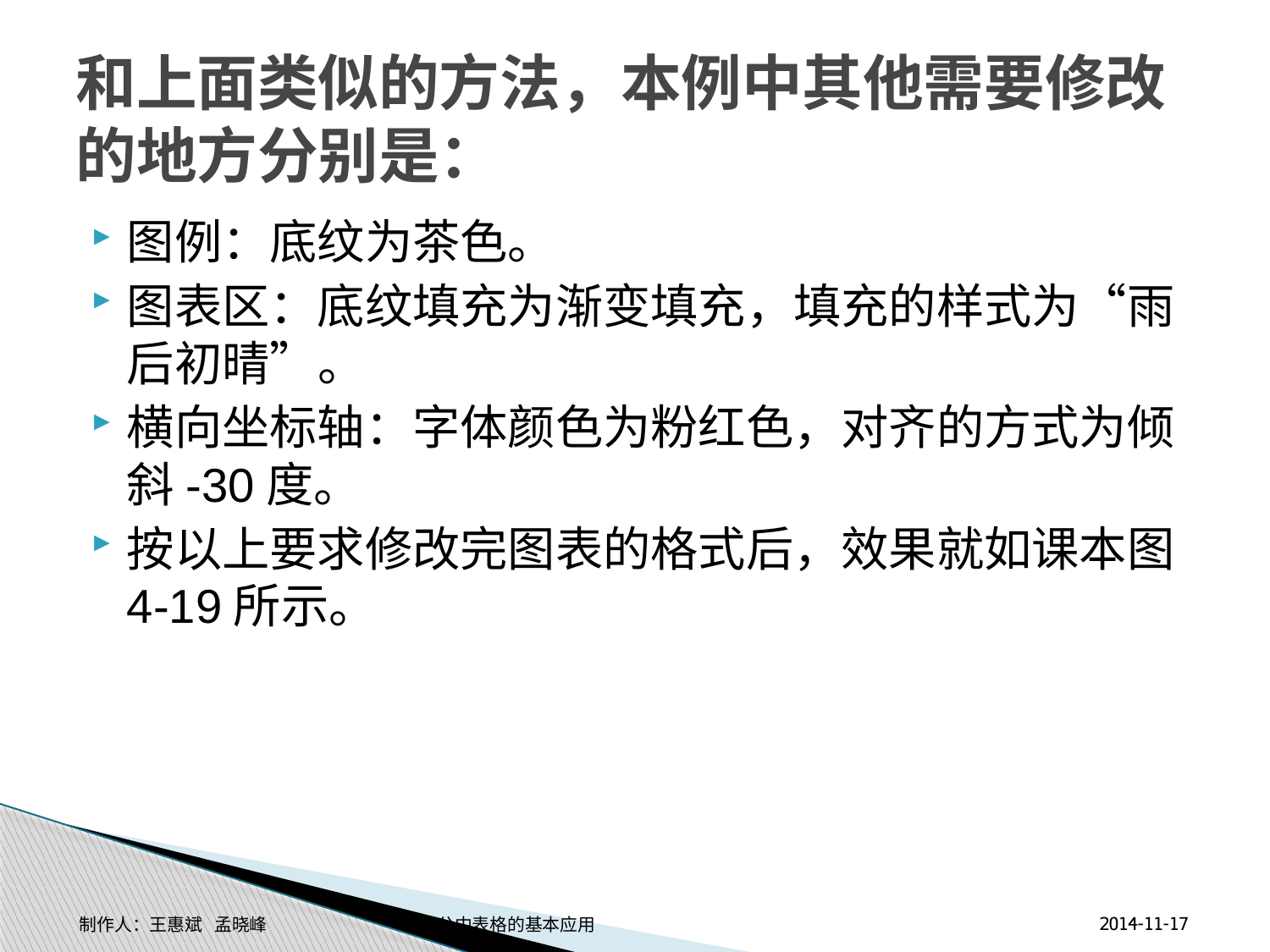

# 和上面类似的方法，本例中其他需要修改的地方分别是：
图例：底纹为茶色。
图表区：底纹填充为渐变填充，填充的样式为“雨后初晴”。
横向坐标轴：字体颜色为粉红色，对齐的方式为倾斜-30度。
按以上要求修改完图表的格式后，效果就如课本图4-19所示。
2014-11-17
制作人：王惠斌   孟晓峰                                      办公中表格的基本应用